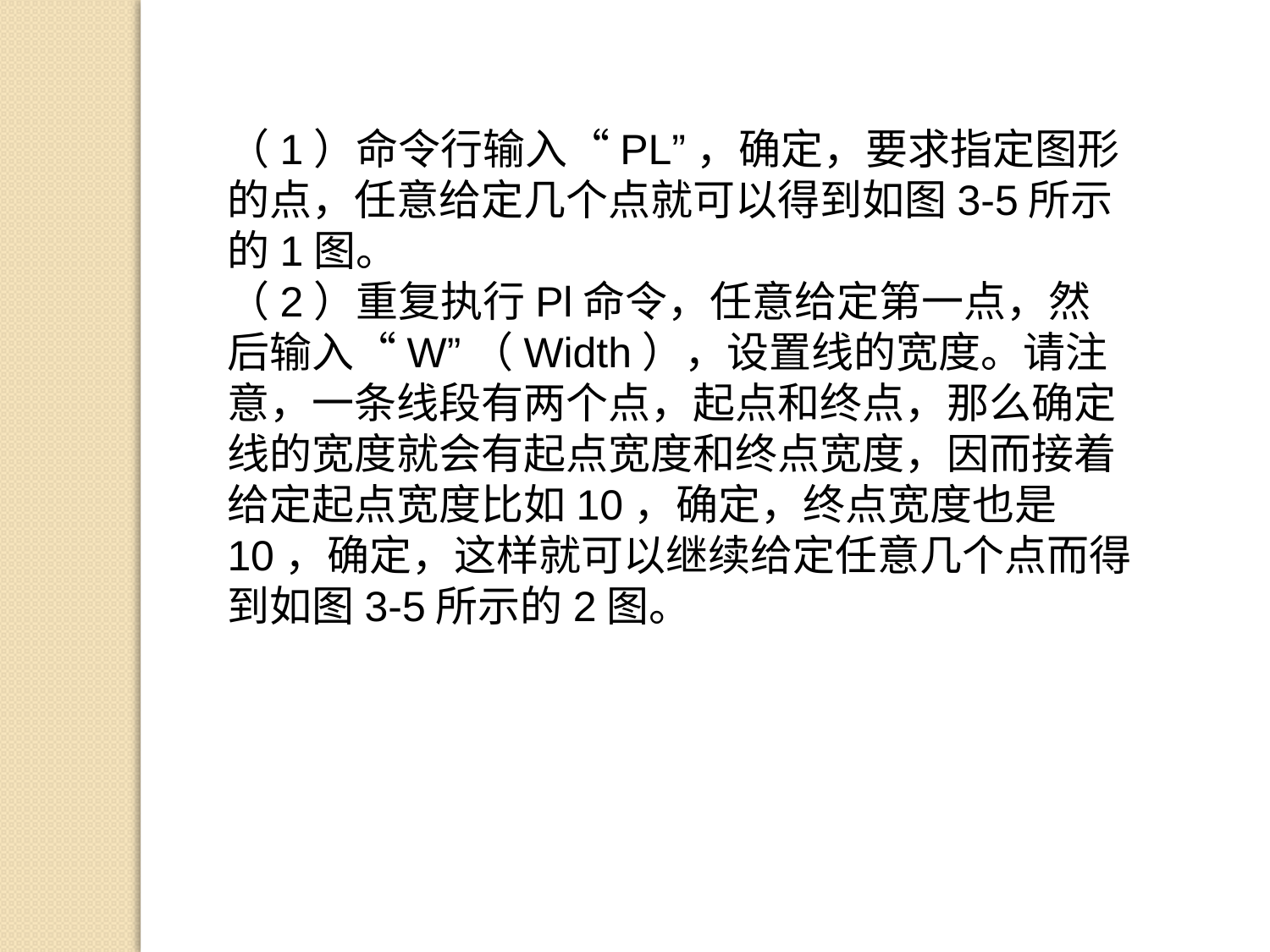

（1）命令行输入“PL”，确定，要求指定图形的点，任意给定几个点就可以得到如图3-5所示的1图。
（2）重复执行Pl命令，任意给定第一点，然后输入“W”（Width），设置线的宽度。请注意，一条线段有两个点，起点和终点，那么确定线的宽度就会有起点宽度和终点宽度，因而接着给定起点宽度比如10，确定，终点宽度也是10，确定，这样就可以继续给定任意几个点而得到如图3-5所示的2图。